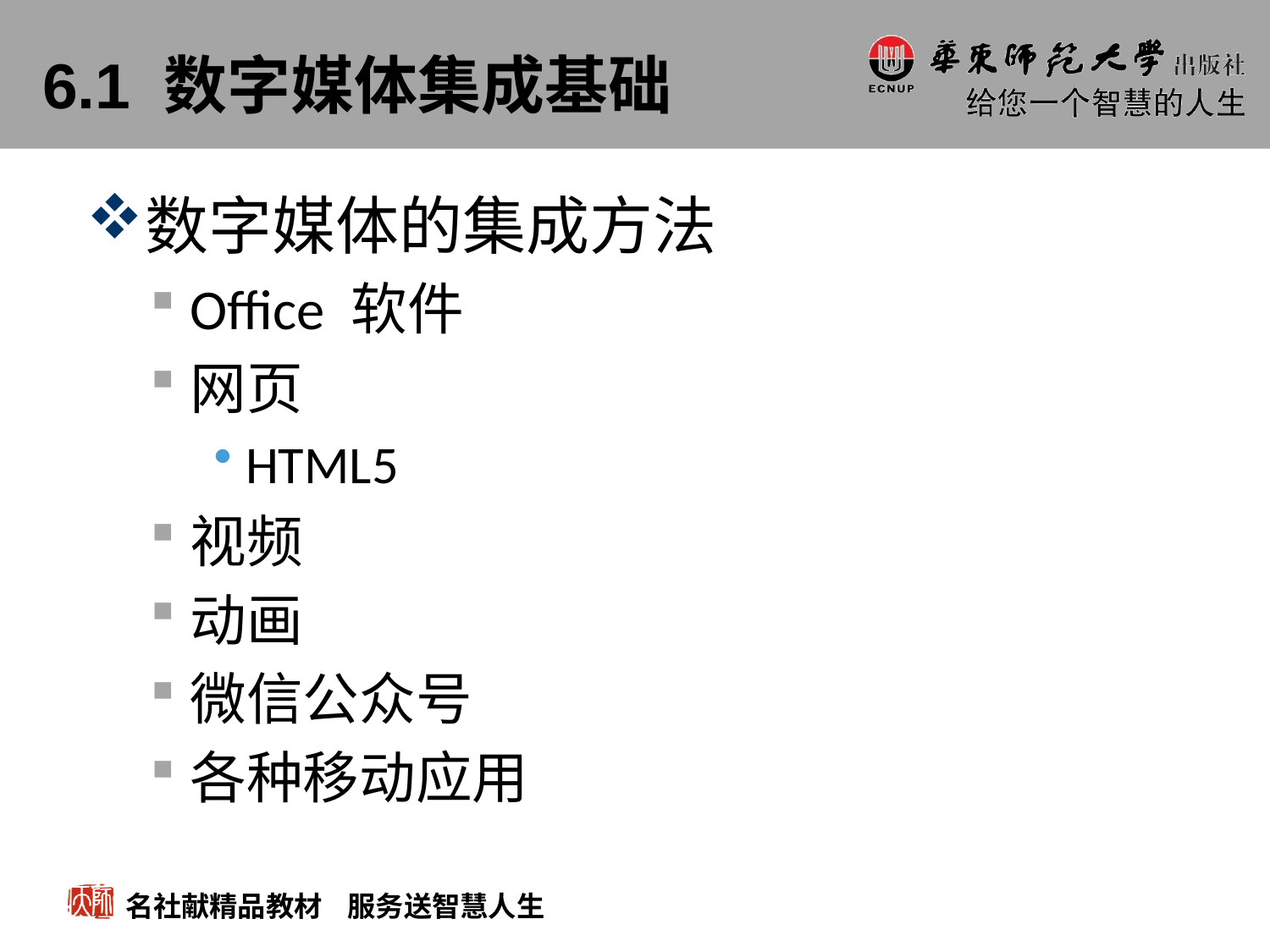

# 6.1 数字媒体集成基础
数字媒体的集成方法
Office 软件
网页
HTML5
视频
动画
微信公众号
各种移动应用